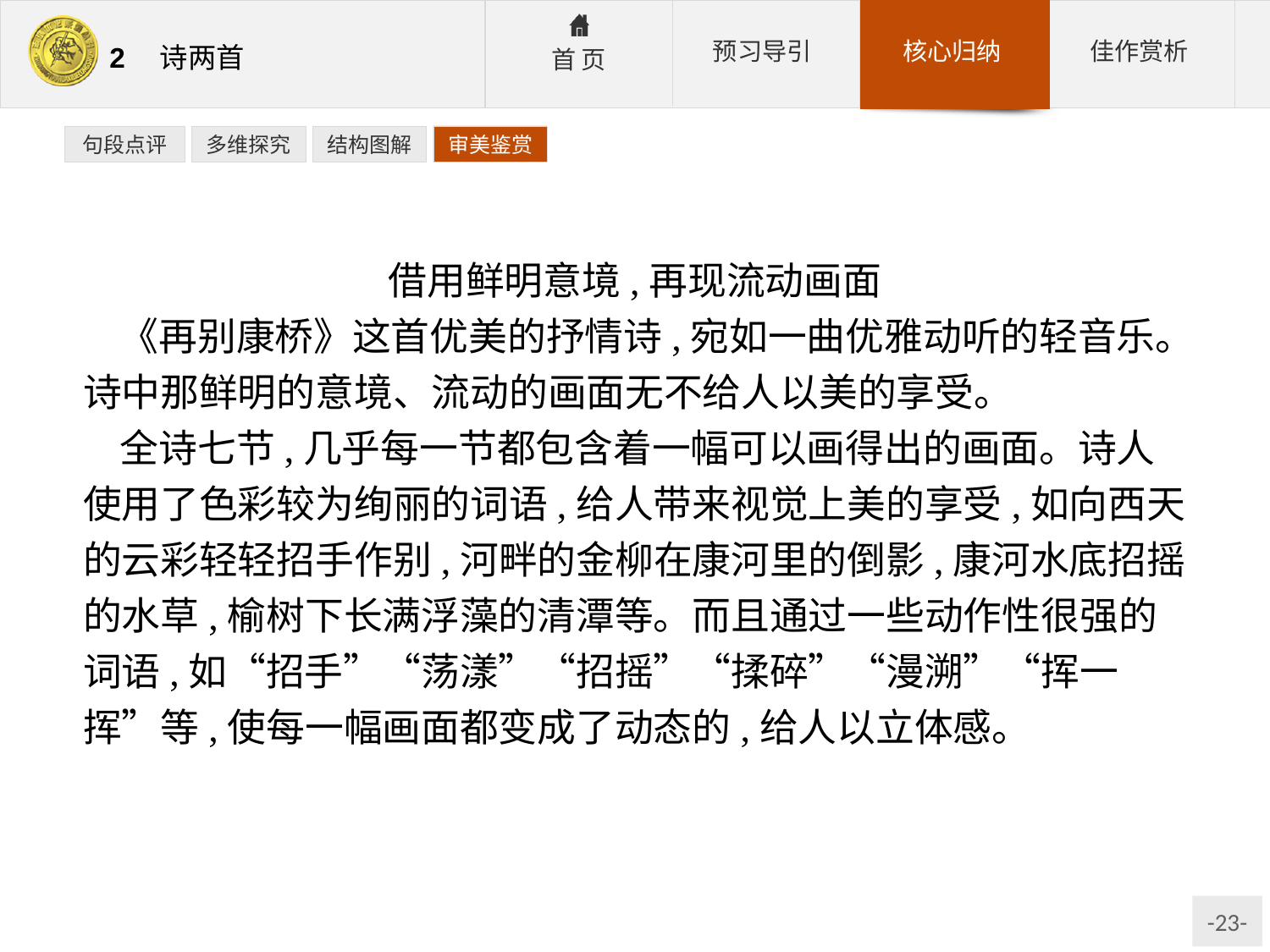

句段点评
多维探究
结构图解
审美鉴赏
借用鲜明意境,再现流动画面
《再别康桥》这首优美的抒情诗,宛如一曲优雅动听的轻音乐。诗中那鲜明的意境、流动的画面无不给人以美的享受。
全诗七节,几乎每一节都包含着一幅可以画得出的画面。诗人使用了色彩较为绚丽的词语,给人带来视觉上美的享受,如向西天的云彩轻轻招手作别,河畔的金柳在康河里的倒影,康河水底招摇的水草,榆树下长满浮藻的清潭等。而且通过一些动作性很强的词语,如“招手”“荡漾”“招摇”“揉碎”“漫溯”“挥一挥”等,使每一幅画面都变成了动态的,给人以立体感。